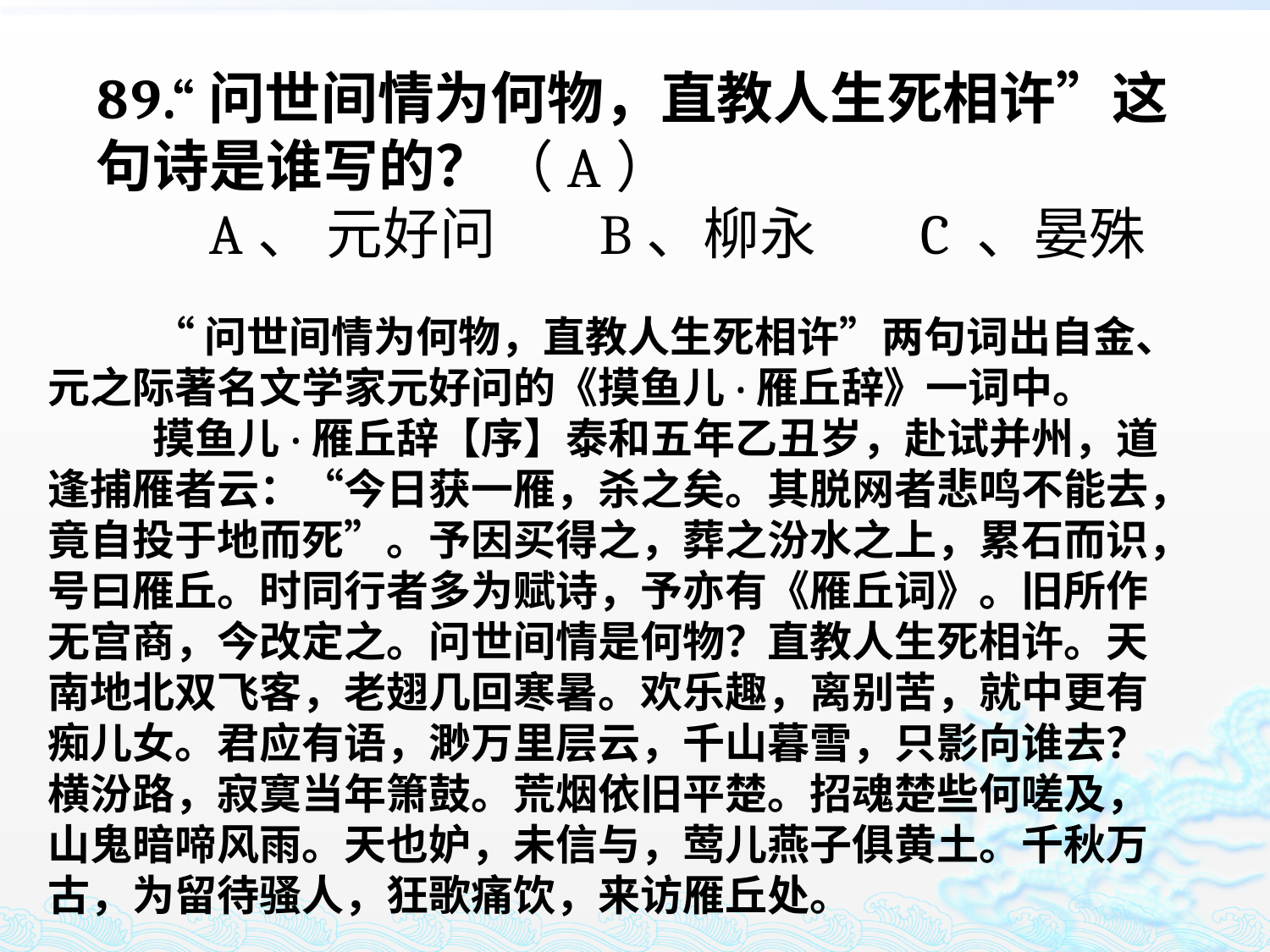

89.“问世间情为何物，直教人生死相许”这句诗是谁写的？
         A、 元好问       B、柳永       C 、晏殊
（A）
           “问世间情为何物，直教人生死相许”两句词出自金、元之际著名文学家元好问的《摸鱼儿·雁丘辞》一词中。
          摸鱼儿·雁丘辞【序】泰和五年乙丑岁，赴试并州，道逢捕雁者云：“今日获一雁，杀之矣。其脱网者悲鸣不能去，竟自投于地而死”。予因买得之，葬之汾水之上，累石而识，号曰雁丘。时同行者多为赋诗，予亦有《雁丘词》。旧所作无宫商，今改定之。问世间情是何物？直教人生死相许。天南地北双飞客，老翅几回寒暑。欢乐趣，离别苦，就中更有痴儿女。君应有语，渺万里层云，千山暮雪，只影向谁去？横汾路，寂寞当年箫鼓。荒烟依旧平楚。招魂楚些何嗟及，山鬼暗啼风雨。天也妒，未信与，莺儿燕子俱黄土。千秋万古，为留待骚人，狂歌痛饮，来访雁丘处。